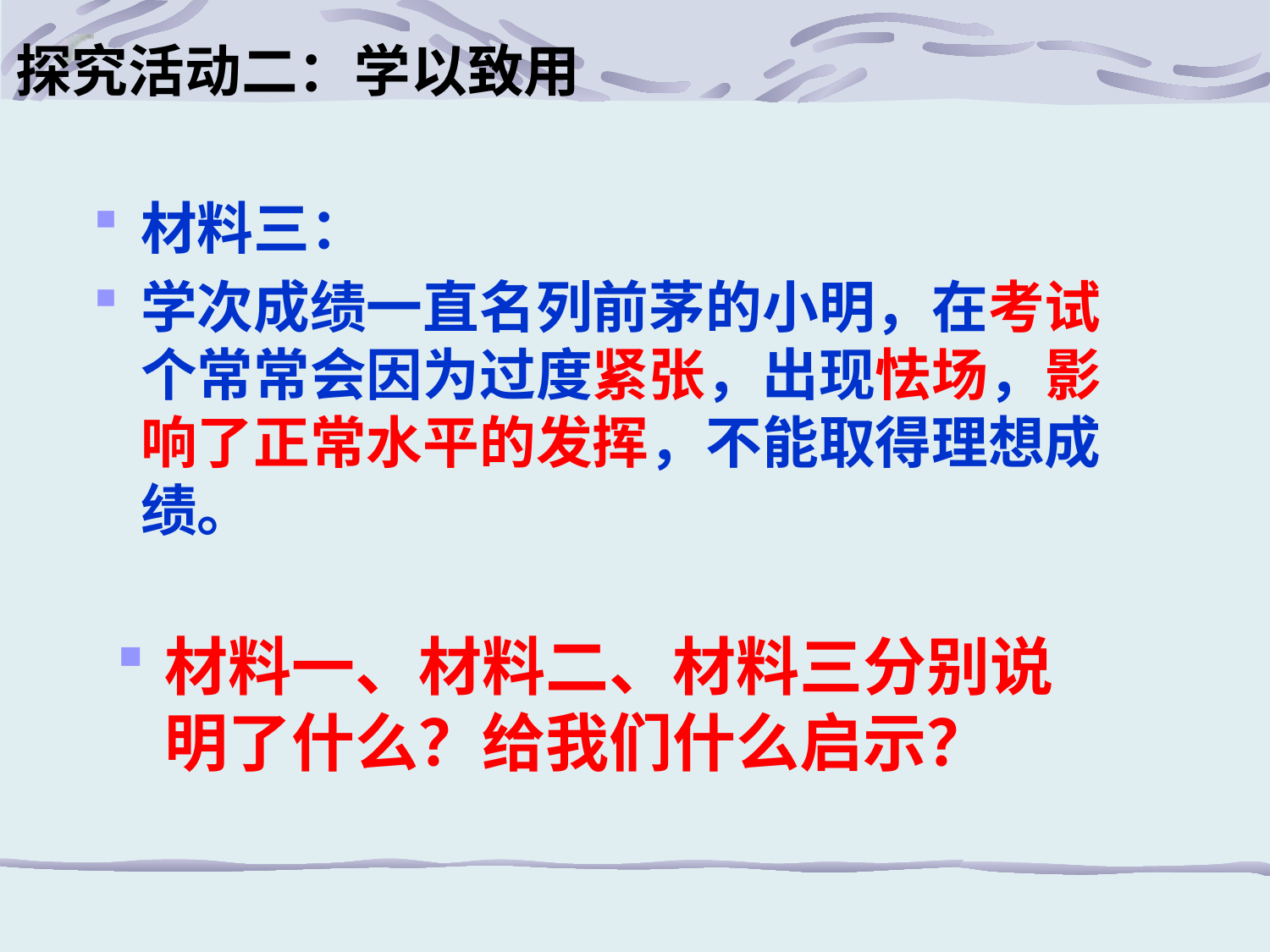

探究活动二：学以致用
材料三：
学次成绩一直名列前茅的小明，在考试个常常会因为过度紧张，出现怯场，影响了正常水平的发挥，不能取得理想成绩。
材料一、材料二、材料三分别说明了什么？给我们什么启示？